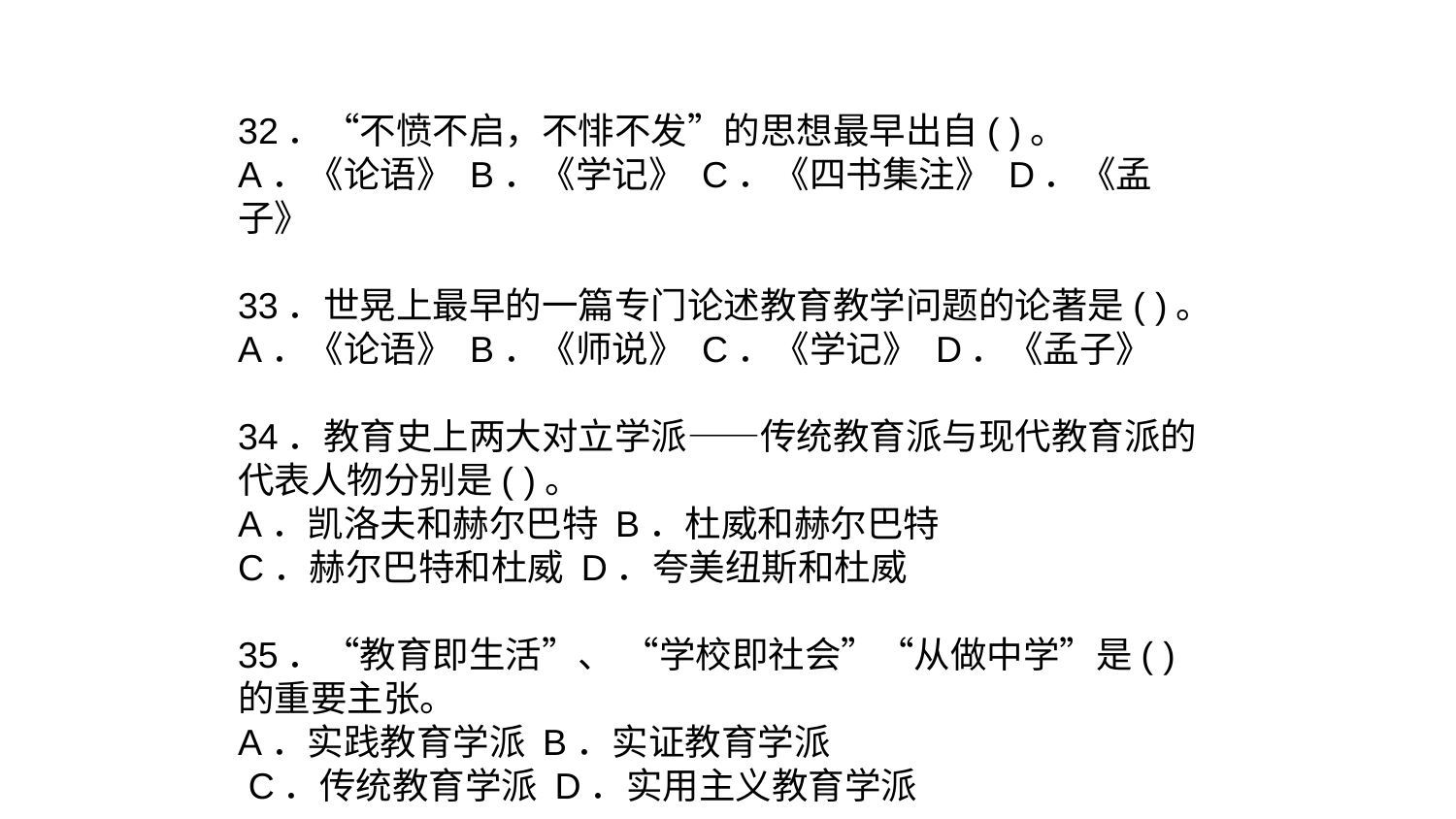

32．“不愤不启，不悱不发”的思想最早出自( )。
A．《论语》 B．《学记》 C．《四书集注》 D．《孟子》

33．世晃上最早的一篇专门论述教育教学问题的论著是( )。
A．《论语》 B．《师说》 C．《学记》 D．《孟子》

34．教育史上两大对立学派——传统教育派与现代教育派的代表人物分别是( )。
A．凯洛夫和赫尔巴特 B．杜威和赫尔巴特
C．赫尔巴特和杜威 D．夸美纽斯和杜威

35．“教育即生活”、 “学校即社会”“从做中学”是( )的重要主张。
A．实践教育学派 B．实证教育学派
 C．传统教育学派 D．实用主义教育学派